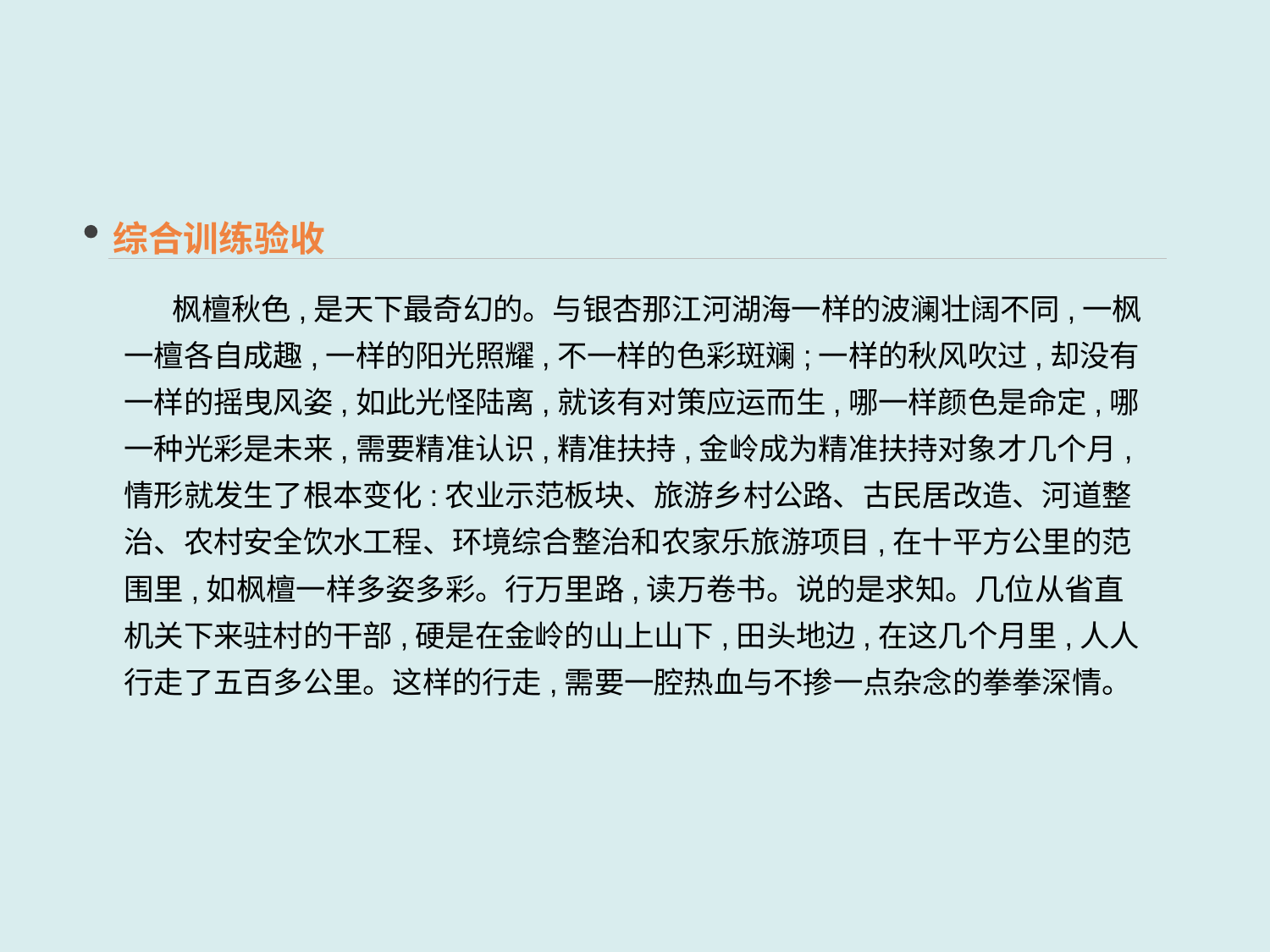

综合训练验收

      枫檀秋色,是天下最奇幻的。与银杏那江河湖海一样的波澜壮阔不同,一枫一檀各自成趣,一样的阳光照耀,不一样的色彩斑斓;一样的秋风吹过,却没有一样的摇曳风姿,如此光怪陆离,就该有对策应运而生,哪一样颜色是命定,哪一种光彩是未来,需要精准认识,精准扶持,金岭成为精准扶持对象才几个月,情形就发生了根本变化:农业示范板块、旅游乡村公路、古民居改造、河道整治、农村安全饮水工程、环境综合整治和农家乐旅游项目,在十平方公里的范围里,如枫檀一样多姿多彩。行万里路,读万卷书。说的是求知。几位从省直机关下来驻村的干部,硬是在金岭的山上山下,田头地边,在这几个月里,人人行走了五百多公里。这样的行走,需要一腔热血与不掺一点杂念的拳拳深情。